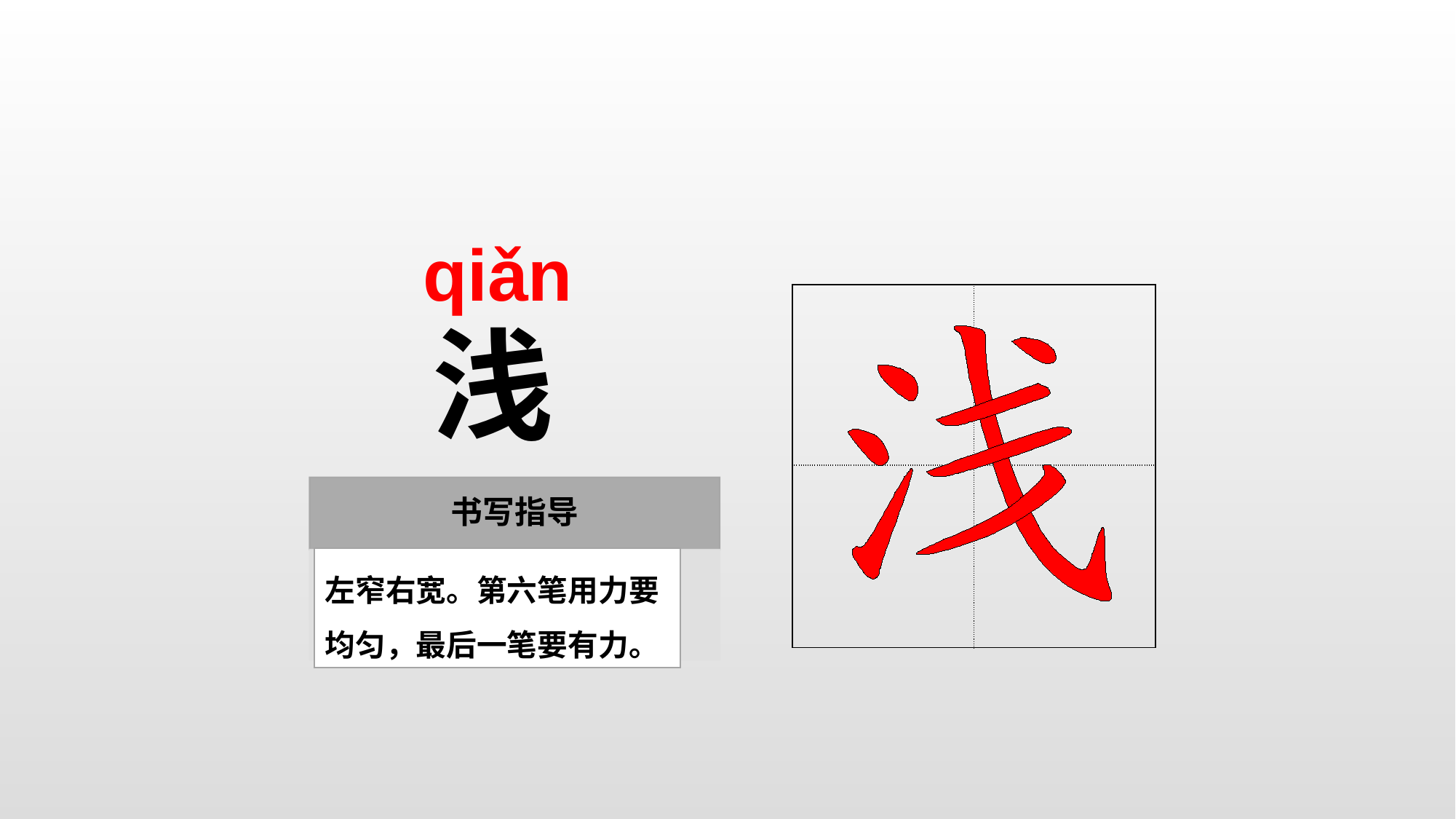

qiǎn
|  |  |
| --- | --- |
|  |  |
浅

书写指导
左窄右宽。第六笔用力要均匀，最后一笔要有力。